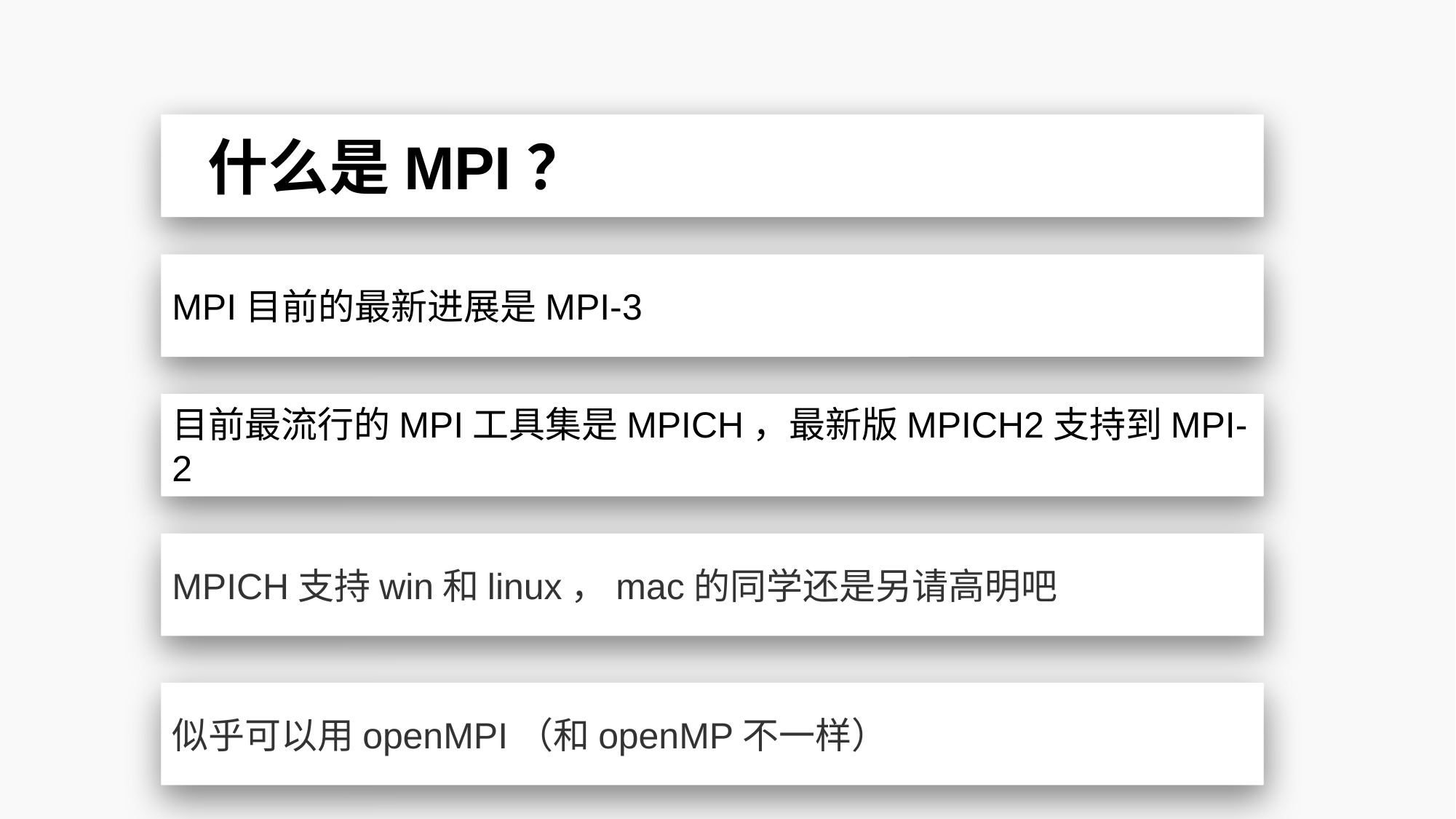

什么是MPI？

MPI目前的最新进展是MPI-3

目前最流行的MPI工具集是MPICH，最新版MPICH2支持到MPI-2

MPICH支持win和linux，mac的同学还是另请高明吧

似乎可以用openMPI（和openMP不一样）